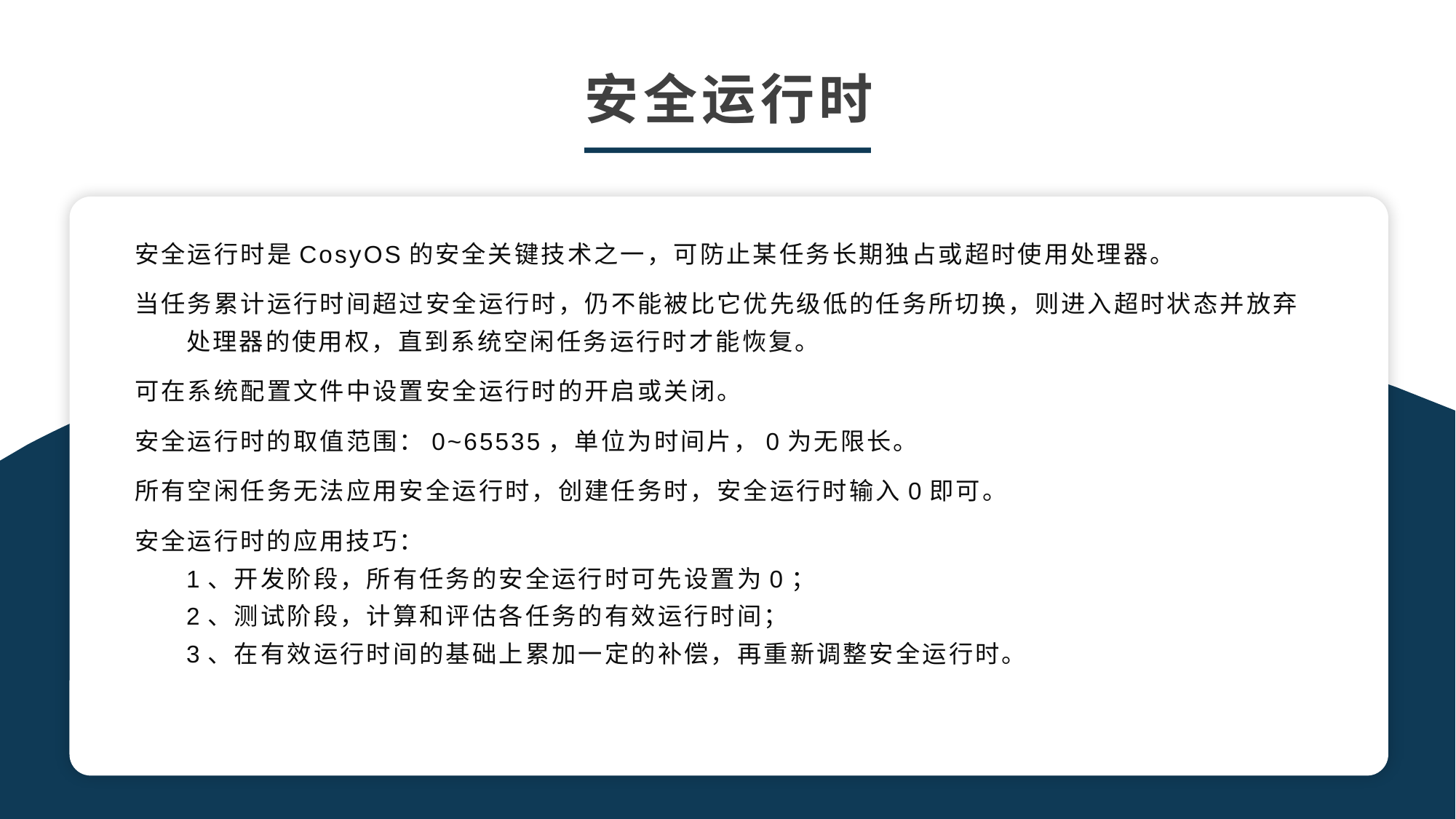

安全运行时

安全运行时是CosyOS的安全关键技术之一，可防止某任务长期独占或超时使用处理器。
当任务累计运行时间超过安全运行时，仍不能被比它优先级低的任务所切换，则进入超时状态并放弃处理器的使用权，直到系统空闲任务运行时才能恢复。
可在系统配置文件中设置安全运行时的开启或关闭。
安全运行时的取值范围：0~65535，单位为时间片，0为无限长。
所有空闲任务无法应用安全运行时，创建任务时，安全运行时输入0即可。
安全运行时的应用技巧：
1、开发阶段，所有任务的安全运行时可先设置为0；
2、测试阶段，计算和评估各任务的有效运行时间；
3、在有效运行时间的基础上累加一定的补偿，再重新调整安全运行时。